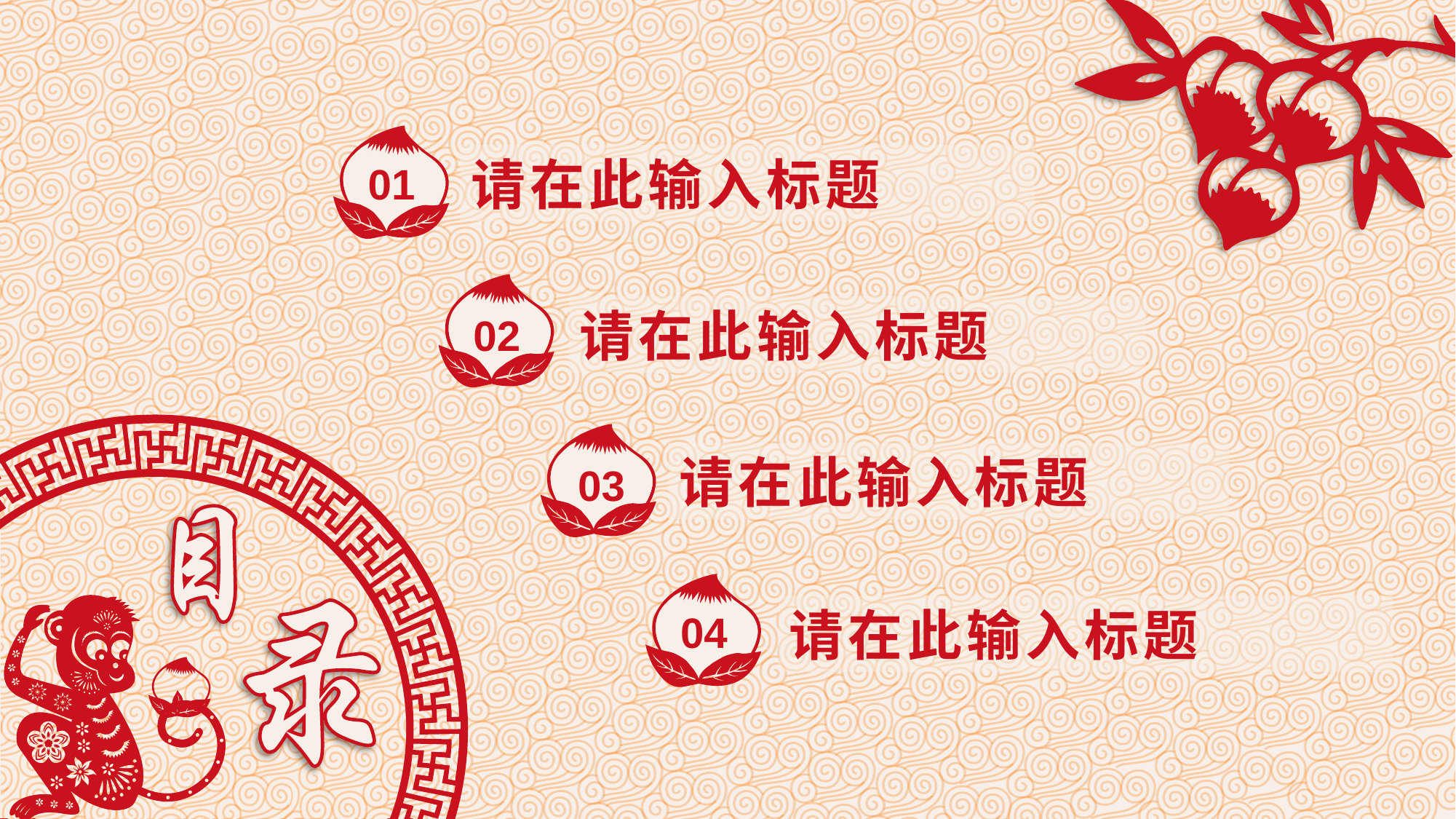

01
请在此输入标题

02
请在此输入标题

03
请在此输入标题

04
请在此输入标题